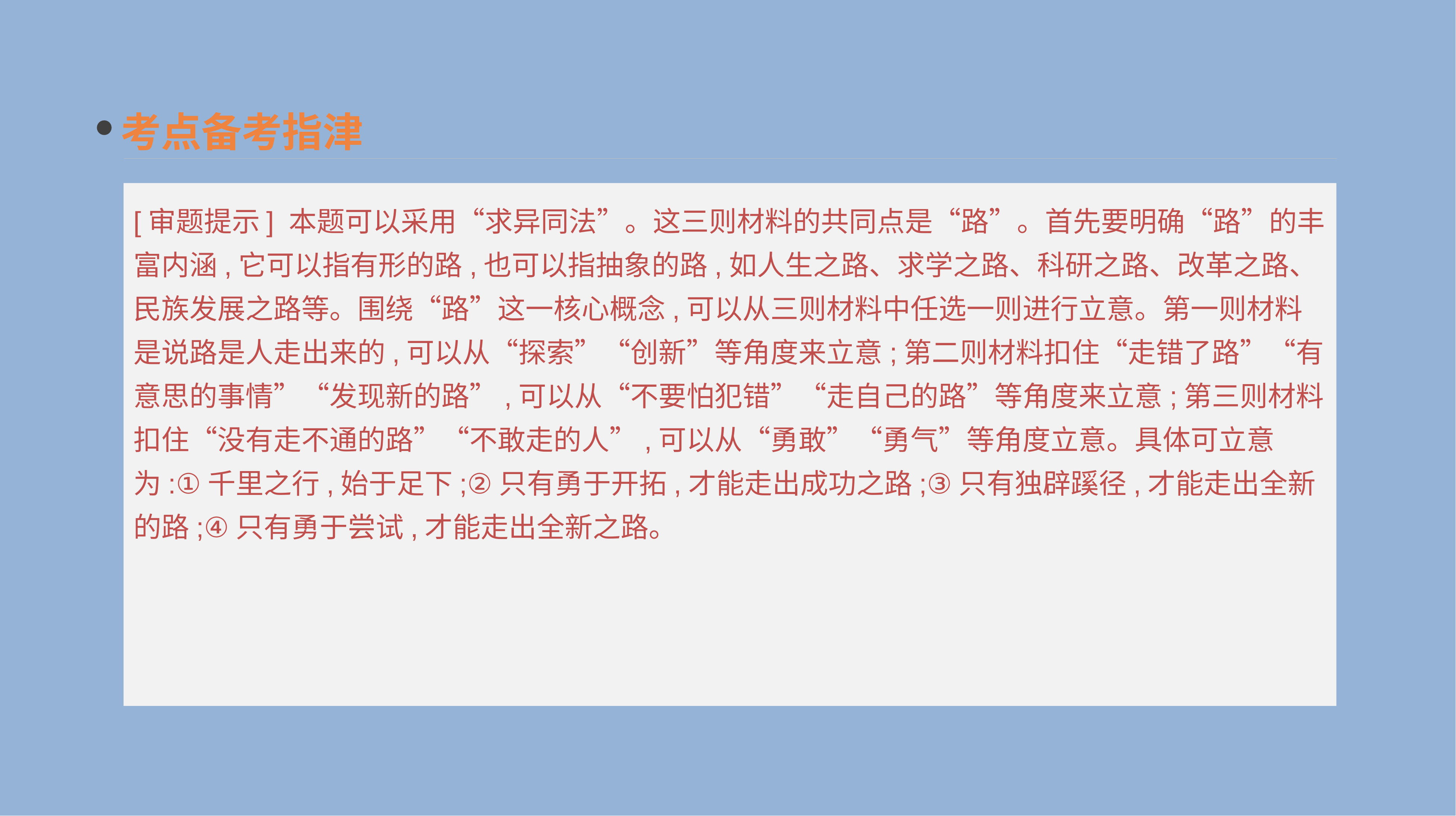

考点备考指津

[审题提示] 本题可以采用“求异同法”。这三则材料的共同点是“路”。首先要明确“路”的丰富内涵,它可以指有形的路,也可以指抽象的路,如人生之路、求学之路、科研之路、改革之路、民族发展之路等。围绕“路”这一核心概念,可以从三则材料中任选一则进行立意。第一则材料是说路是人走出来的,可以从“探索”“创新”等角度来立意;第二则材料扣住“走错了路”“有意思的事情”“发现新的路”,可以从“不要怕犯错”“走自己的路”等角度来立意;第三则材料扣住“没有走不通的路”“不敢走的人”,可以从“勇敢”“勇气”等角度立意。具体可立意为:①千里之行,始于足下;②只有勇于开拓,才能走出成功之路;③只有独辟蹊径,才能走出全新的路;④只有勇于尝试,才能走出全新之路。